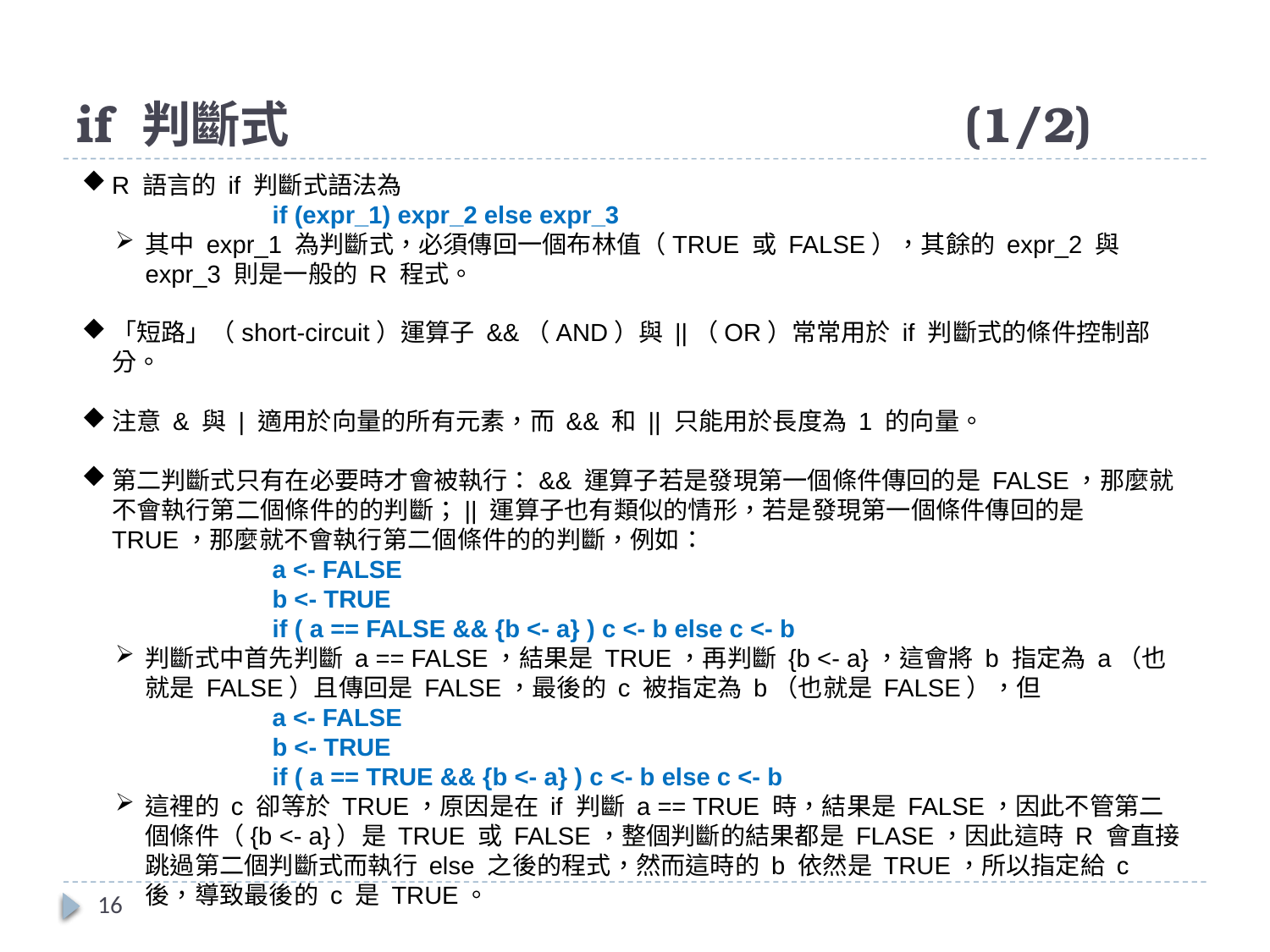

# if 判斷式						(1/2)
R 語言的 if 判斷式語法為
if (expr_1) expr_2 else expr_3
其中 expr_1 為判斷式，必須傳回一個布林值（TRUE 或 FALSE），其餘的 expr_2 與 expr_3 則是一般的 R 程式。

「短路」（short-circuit）運算子 &&（AND）與 ||（OR）常常用於 if 判斷式的條件控制部分。

注意 & 與 | 適用於向量的所有元素，而 && 和 || 只能用於長度為 1 的向量。

第二判斷式只有在必要時才會被執行：&& 運算子若是發現第一個條件傳回的是 FALSE，那麼就不會執行第二個條件的的判斷；|| 運算子也有類似的情形，若是發現第一個條件傳回的是 TRUE，那麼就不會執行第二個條件的的判斷，例如：
a <- FALSE
b <- TRUE
if ( a == FALSE && {b <- a} ) c <- b else c <- b
判斷式中首先判斷 a == FALSE，結果是 TRUE，再判斷 {b <- a}，這會將 b 指定為 a（也就是 FALSE）且傳回是 FALSE，最後的 c 被指定為 b（也就是 FALSE），但
a <- FALSE
b <- TRUE
if ( a == TRUE && {b <- a} ) c <- b else c <- b
這裡的 c 卻等於 TRUE，原因是在 if 判斷 a == TRUE 時，結果是 FALSE，因此不管第二個條件（{b <- a}）是 TRUE 或 FALSE，整個判斷的結果都是 FLASE，因此這時 R 會直接跳過第二個判斷式而執行 else 之後的程式，然而這時的 b 依然是 TRUE，所以指定給 c 後，導致最後的 c 是 TRUE。
16